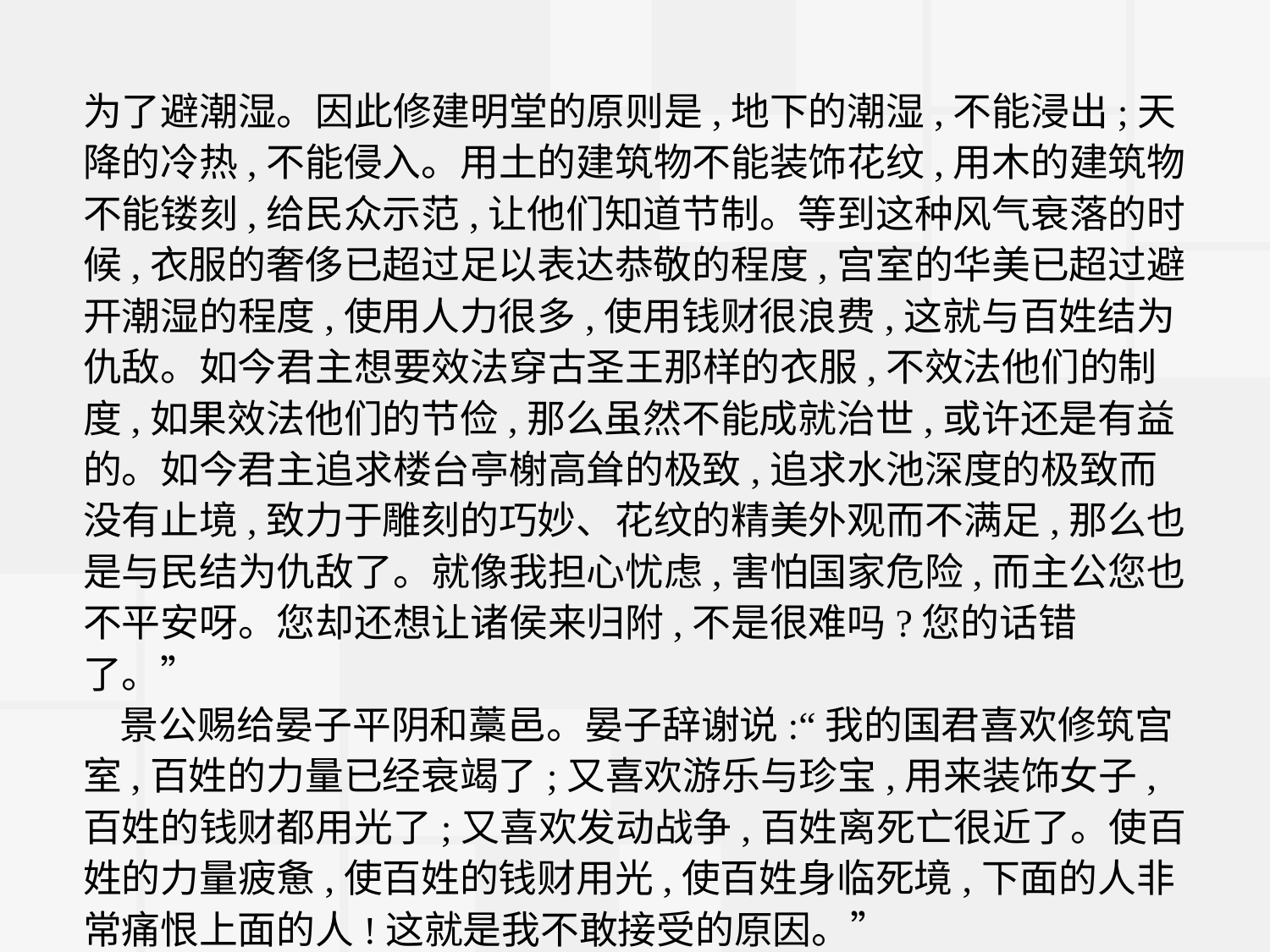

为了避潮湿。因此修建明堂的原则是,地下的潮湿,不能浸出;天降的冷热,不能侵入。用土的建筑物不能装饰花纹,用木的建筑物不能镂刻,给民众示范,让他们知道节制。等到这种风气衰落的时候,衣服的奢侈已超过足以表达恭敬的程度,宫室的华美已超过避开潮湿的程度,使用人力很多,使用钱财很浪费,这就与百姓结为仇敌。如今君主想要效法穿古圣王那样的衣服,不效法他们的制度,如果效法他们的节俭,那么虽然不能成就治世,或许还是有益的。如今君主追求楼台亭榭高耸的极致,追求水池深度的极致而没有止境,致力于雕刻的巧妙、花纹的精美外观而不满足,那么也是与民结为仇敌了。就像我担心忧虑,害怕国家危险,而主公您也不平安呀。您却还想让诸侯来归附,不是很难吗?您的话错了。”
景公赐给晏子平阴和藁邑。晏子辞谢说:“我的国君喜欢修筑宫室,百姓的力量已经衰竭了;又喜欢游乐与珍宝,用来装饰女子,百姓的钱财都用光了;又喜欢发动战争,百姓离死亡很近了。使百姓的力量疲惫,使百姓的钱财用光,使百姓身临死境,下面的人非常痛恨上面的人!这就是我不敢接受的原因。”